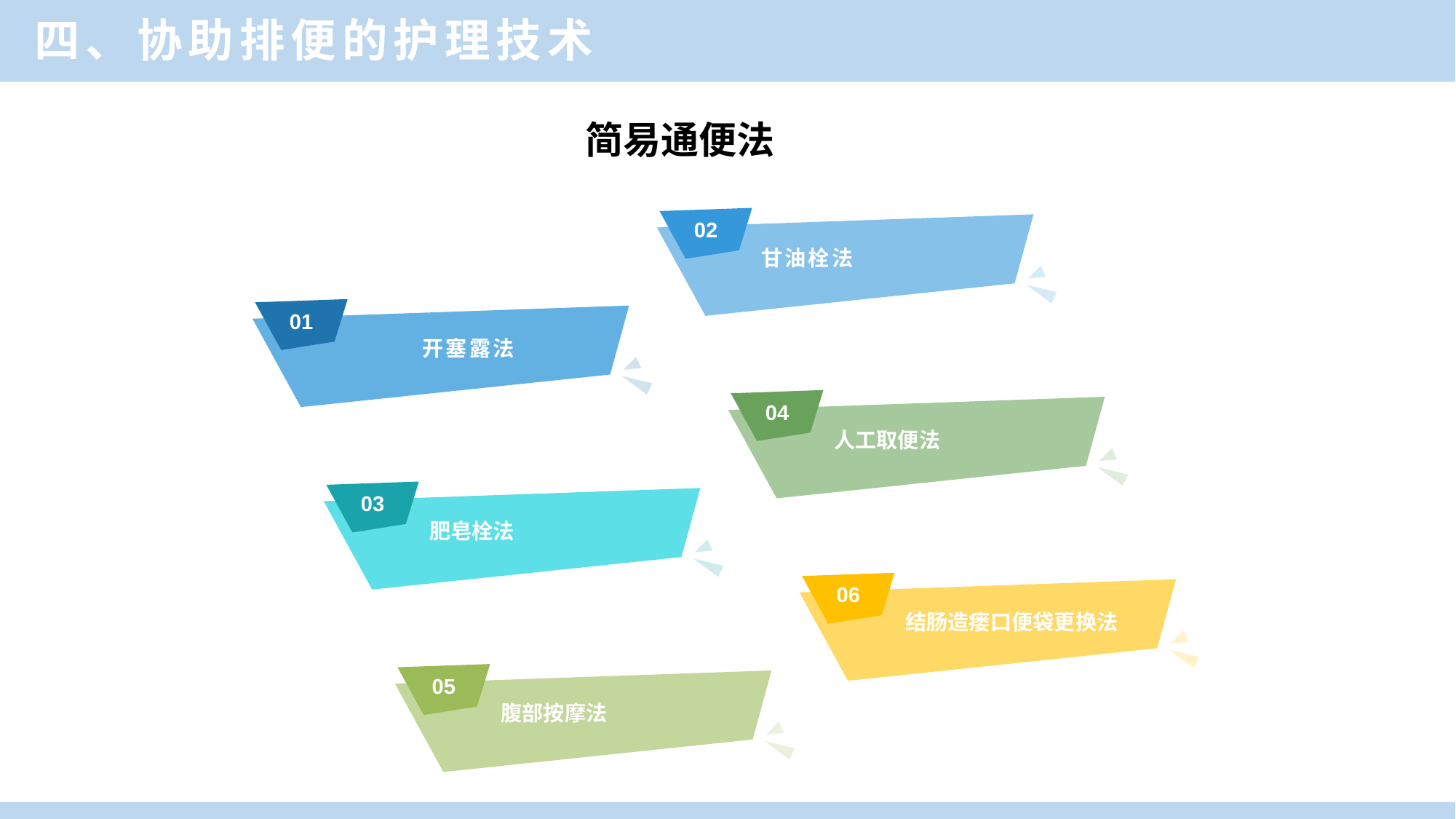

四、协助排便的护理技术
单击此处添加标题
简易通便法

02

甘油栓法

01

开塞露法

04

人工取便法

03

肥皂栓法

06

结肠造瘘口便袋更换法

05

腹部按摩法